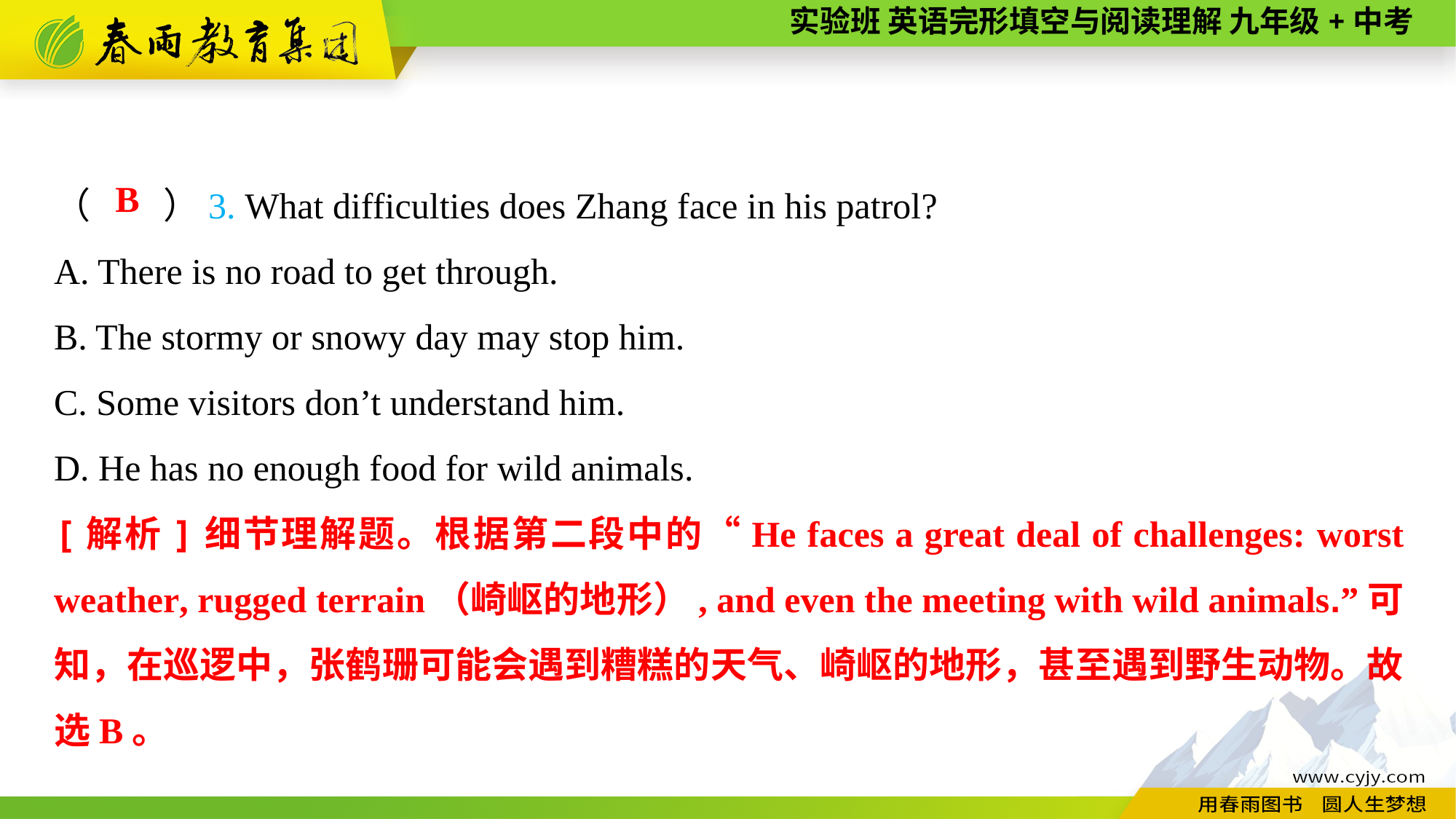

（　　）3. What difficulties does Zhang face in his patrol?
A. There is no road to get through.
B. The stormy or snowy day may stop him.
C. Some visitors don’t understand him.
D. He has no enough food for wild animals.
B
[解析]细节理解题。根据第二段中的“He faces a great deal of challenges: worst weather, rugged terrain（崎岖的地形）, and even the meeting with wild animals.”可知，在巡逻中，张鹤珊可能会遇到糟糕的天气、崎岖的地形，甚至遇到野生动物。故选B。